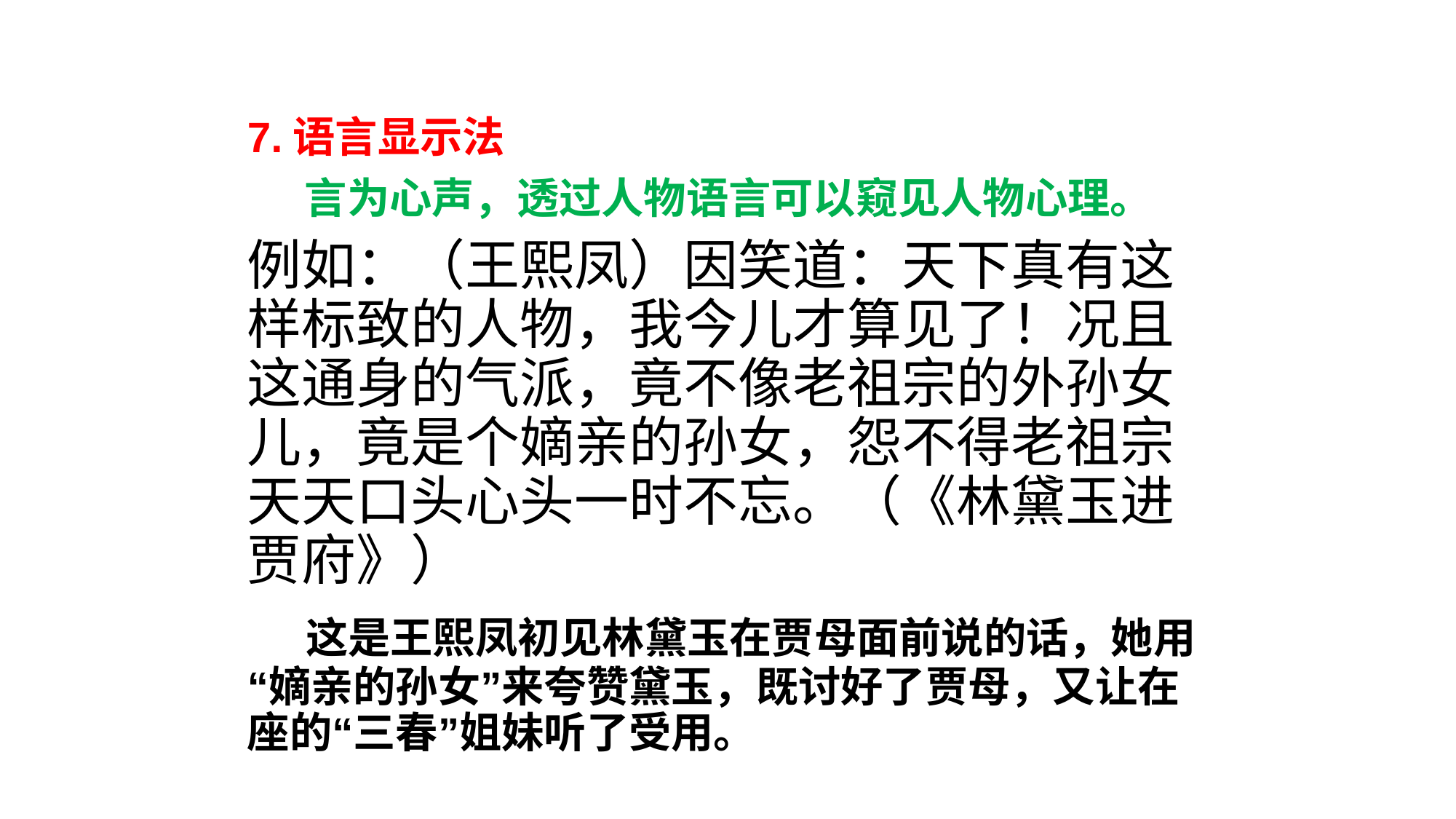

7.语言显示法
    言为心声，透过人物语言可以窥见人物心理。
例如：（王熙凤）因笑道：天下真有这样标致的人物，我今儿才算见了！况且这通身的气派，竟不像老祖宗的外孙女儿，竟是个嫡亲的孙女，怨不得老祖宗天天口头心头一时不忘。（《林黛玉进贾府》）
   这是王熙凤初见林黛玉在贾母面前说的话，她用“嫡亲的孙女”来夸赞黛玉，既讨好了贾母，又让在座的“三春”姐妹听了受用。